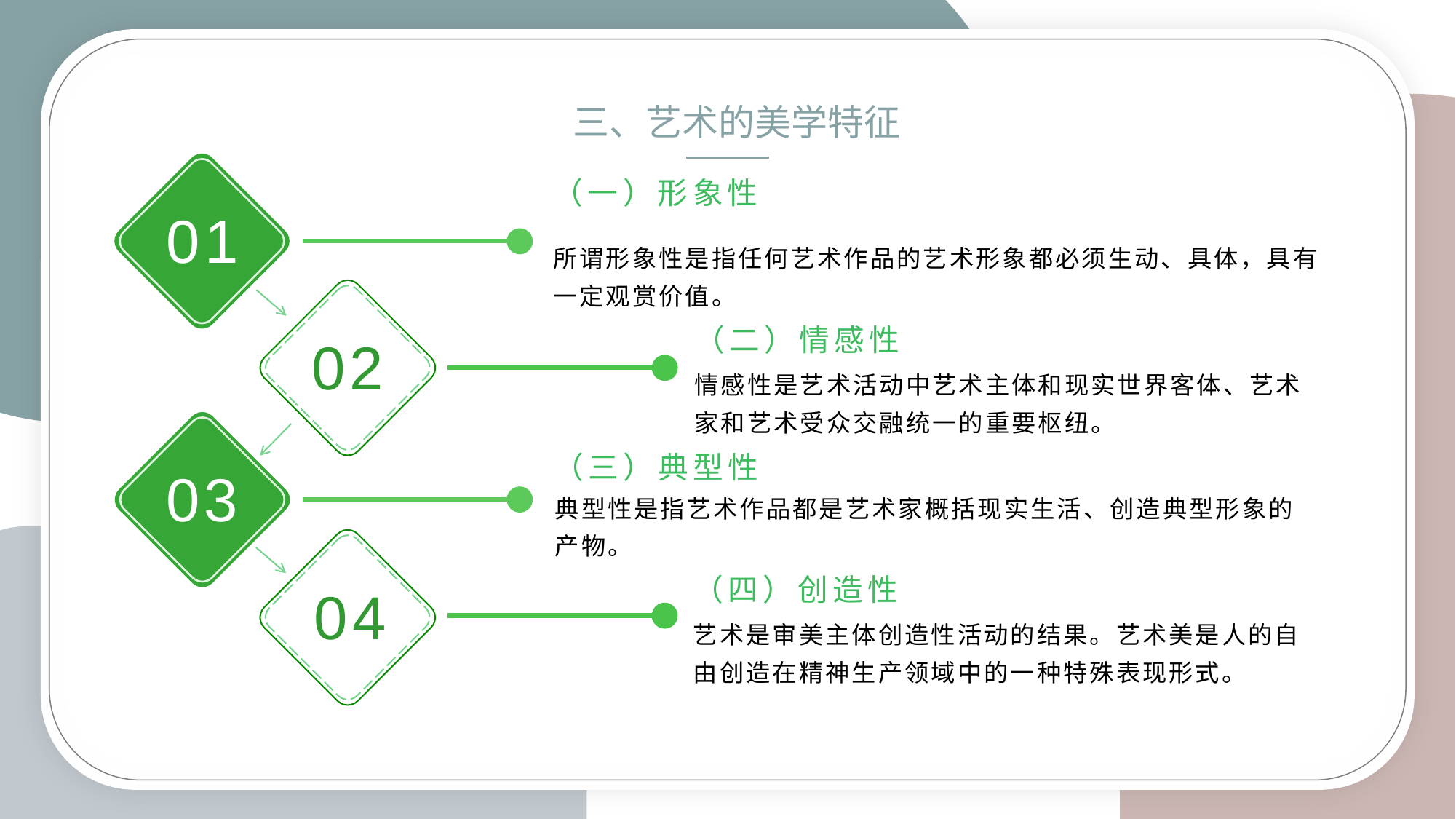

三、艺术的美学特征

（一）形象性

01

所谓形象性是指任何艺术作品的艺术形象都必须生动、具体，具有一定观赏价值。

（二）情感性
02

情感性是艺术活动中艺术主体和现实世界客体、艺术家和艺术受众交融统一的重要枢纽。

（三）典型性
03
典型性是指艺术作品都是艺术家概括现实生活、创造典型形象的产物。

（四）创造性
04

艺术是审美主体创造性活动的结果。艺术美是人的自由创造在精神生产领域中的一种特殊表现形式。